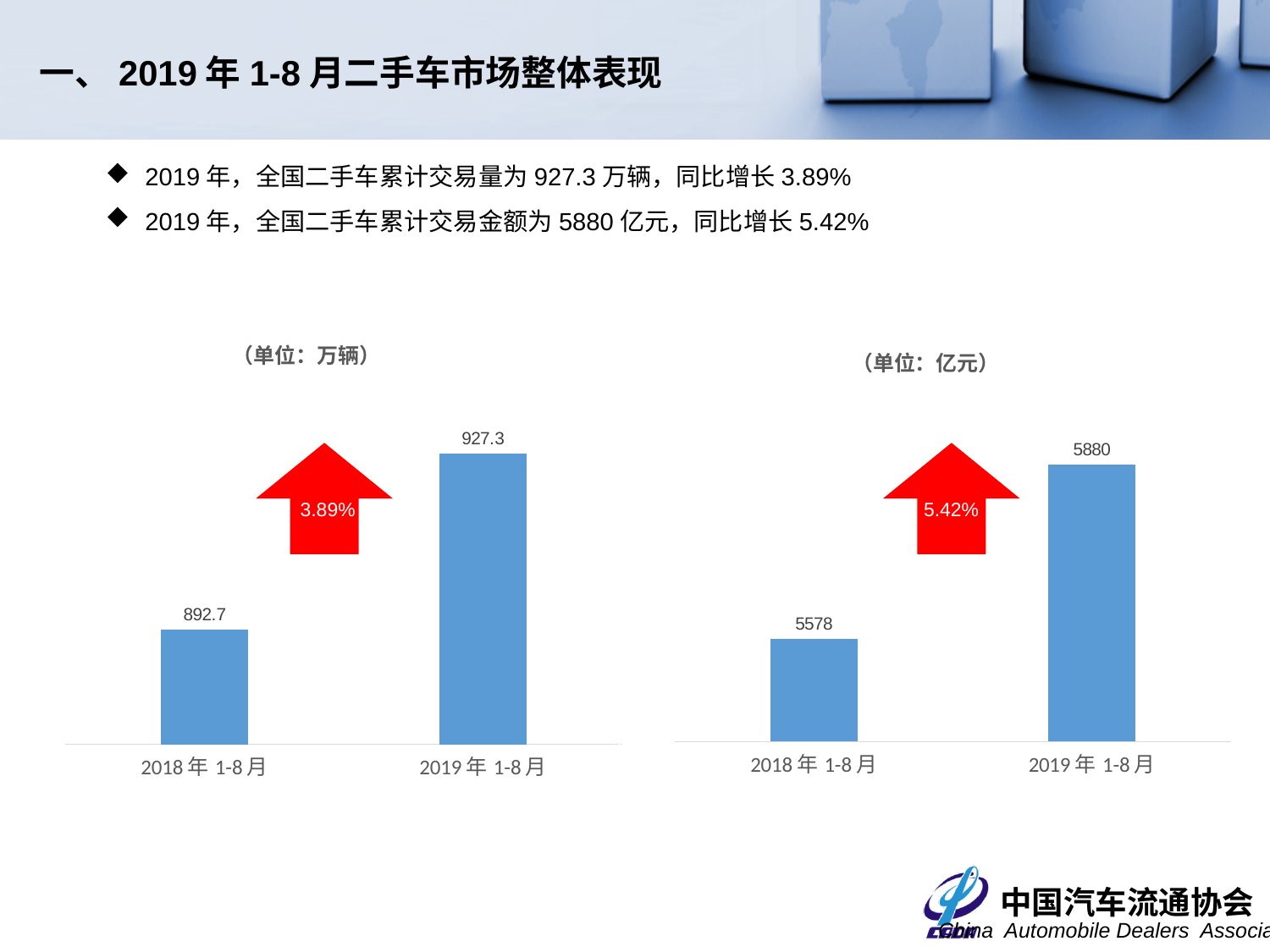

一、2019年1-8月二手车市场整体表现
2019年，全国二手车累计交易量为927.3万辆，同比增长3.89%
2019年，全国二手车累计交易金额为5880亿元，同比增长5.42%

### Chart:

| Category | （单位：万辆） |
|---|---|
| 2018年1-8月 | 892.664 |
| 2019年1-8月 | 927.3461 |

### Chart:

| Category | （单位：亿元） |
|---|---|
| 2018年1-8月 | 5578.11807798112 |
| 2019年1-8月 | 5880.283032715487 |

3.93%
3.89%
5.42%